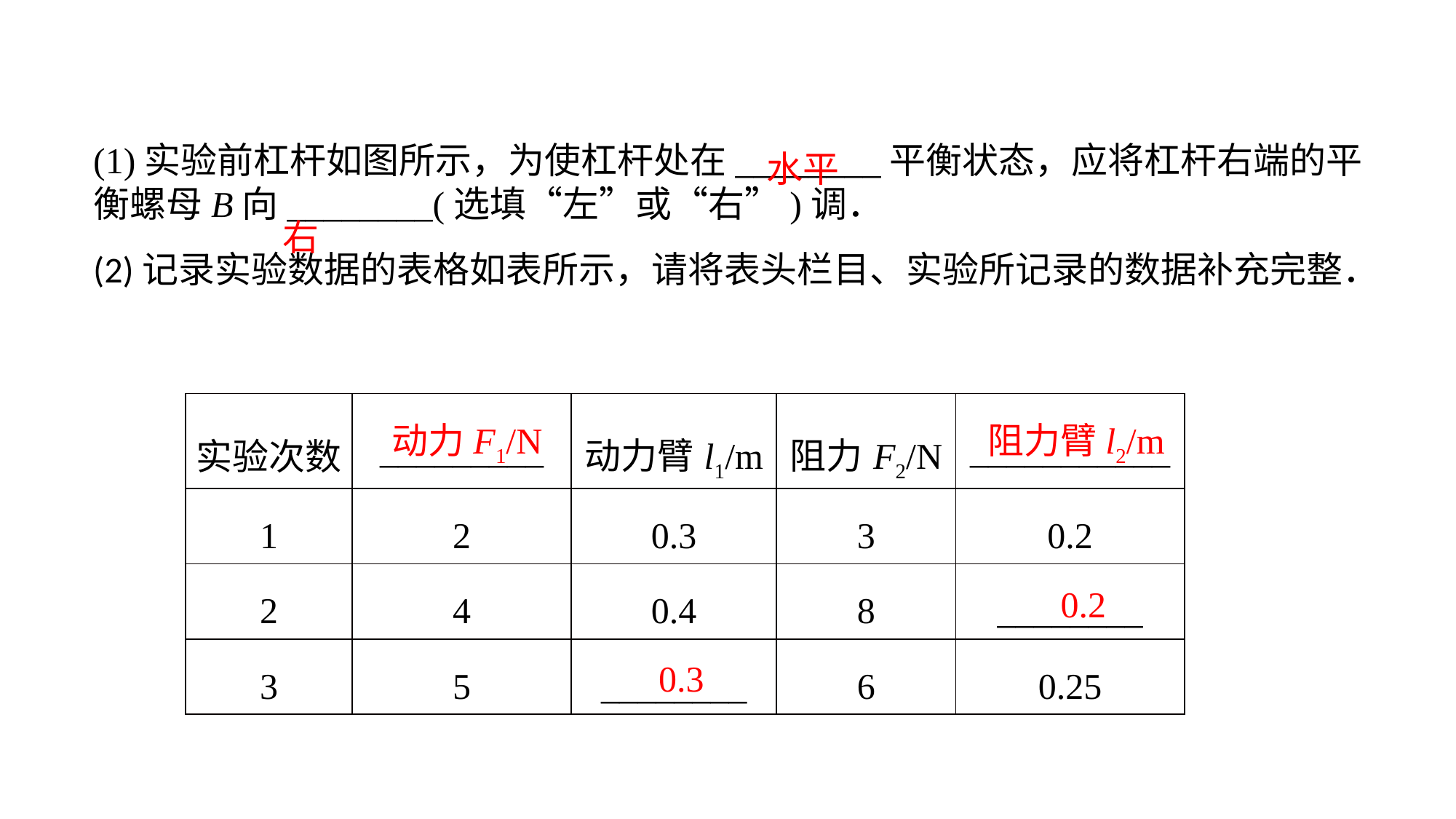

(1)实验前杠杆如图所示，为使杠杆处在________平衡状态，应将杠杆右端的平衡螺母B向________(选填“左”或“右”)调．(2)记录实验数据的表格如表所示，请将表头栏目、实验所记录的数据补充完整．
水平
右
| 实验次数 | \_\_\_\_\_\_\_\_\_ | 动力臂l1/m | 阻力F2/N | \_\_\_\_\_\_\_\_\_\_\_ |
| --- | --- | --- | --- | --- |
| 1 | 2 | 0.3 | 3 | 0.2 |
| 2 | 4 | 0.4 | 8 | \_\_\_\_\_\_\_\_ |
| 3 | 5 | \_\_\_\_\_\_\_\_ | 6 | 0.25 |
动力F1/N
阻力臂l2/m
0.2
0.3